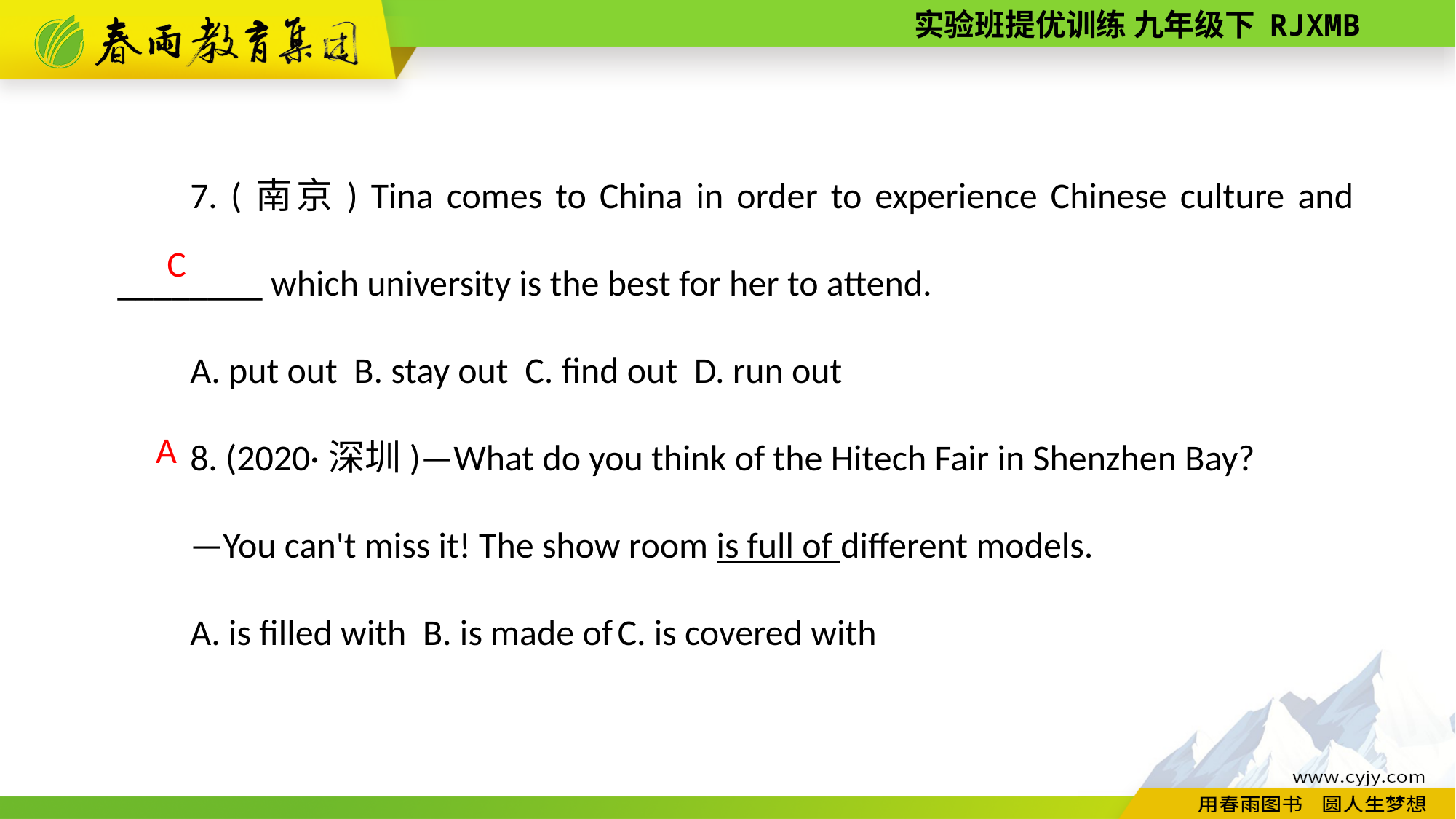

7. (南京) Tina comes to China in order to experience Chinese culture and ________ which university is the best for her to attend.
A. put out  B. stay out  C. find out  D. run out
8. (2020·深圳)—What do you think of the Hi­tech Fair in Shenzhen Bay?
—You can't miss it! The show room is full of different models.
A. is filled with  B. is made of C. is covered with
C
A